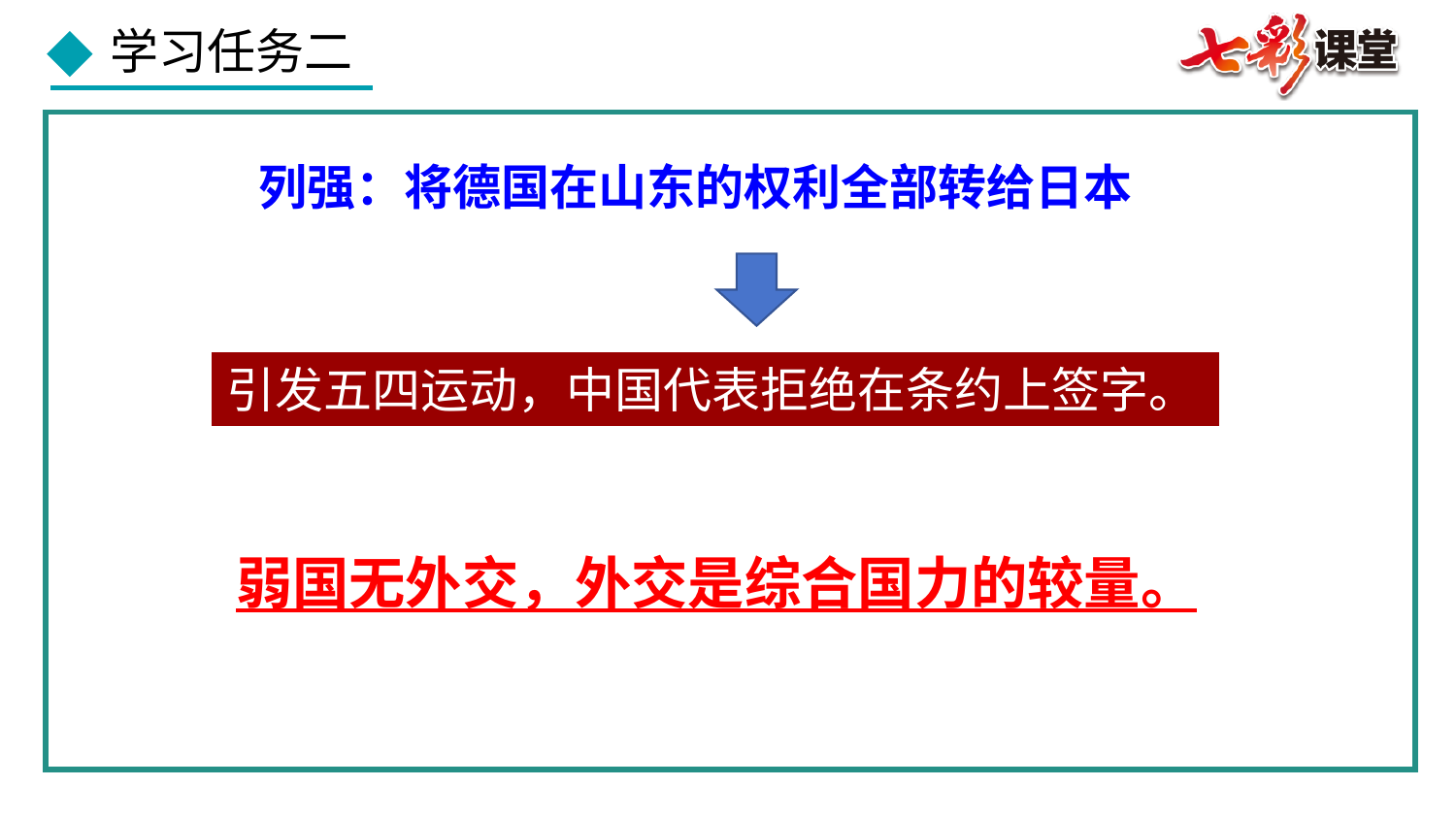

列强：将德国在山东的权利全部转给日本

引发五四运动，中国代表拒绝在条约上签字。
弱国无外交，外交是综合国力的较量。